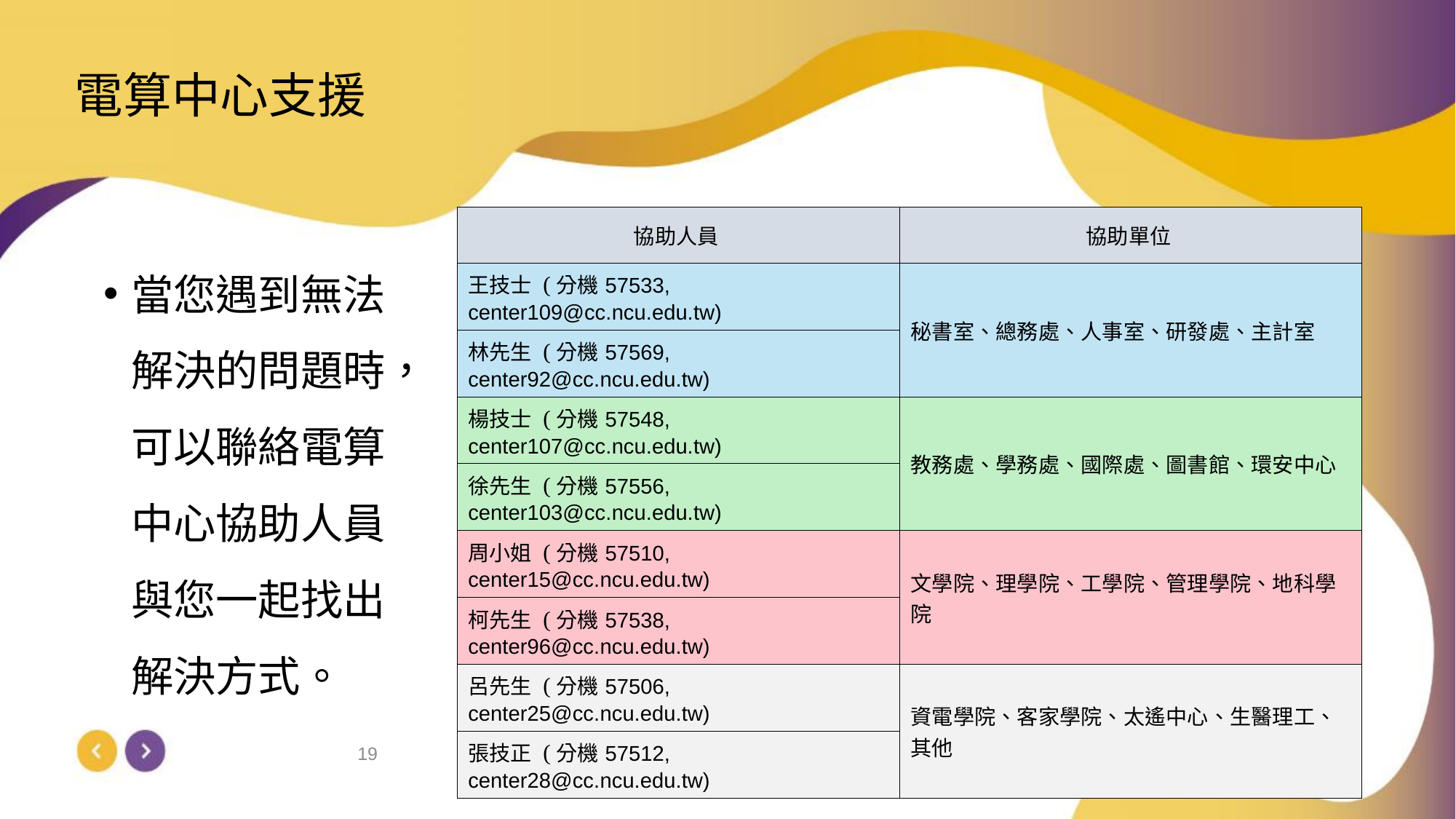

電算中心支援
| 協助人員 | 協助單位 |
| --- | --- |
| 王技士 (分機57533, center109@cc.ncu.edu.tw) | 秘書室、總務處、人事室、研發處、主計室 |
| 林先生 (分機57569, center92@cc.ncu.edu.tw) |  |
| 楊技士 (分機57548, center107@cc.ncu.edu.tw) | 教務處、學務處、國際處、圖書館、環安中心 |
| 徐先生 (分機57556, center103@cc.ncu.edu.tw) |  |
| 周小姐 (分機57510, center15@cc.ncu.edu.tw) | 文學院、理學院、工學院、管理學院、地科學院 |
| 柯先生 (分機57538, center96@cc.ncu.edu.tw) |  |
| 呂先生 (分機57506, center25@cc.ncu.edu.tw) | 資電學院、客家學院、太遙中心、生醫理工、其他 |
| 張技正 (分機57512, center28@cc.ncu.edu.tw) |  |
當您遇到無法解決的問題時，可以聯絡電算中心協助人員與您一起找出解決方式。